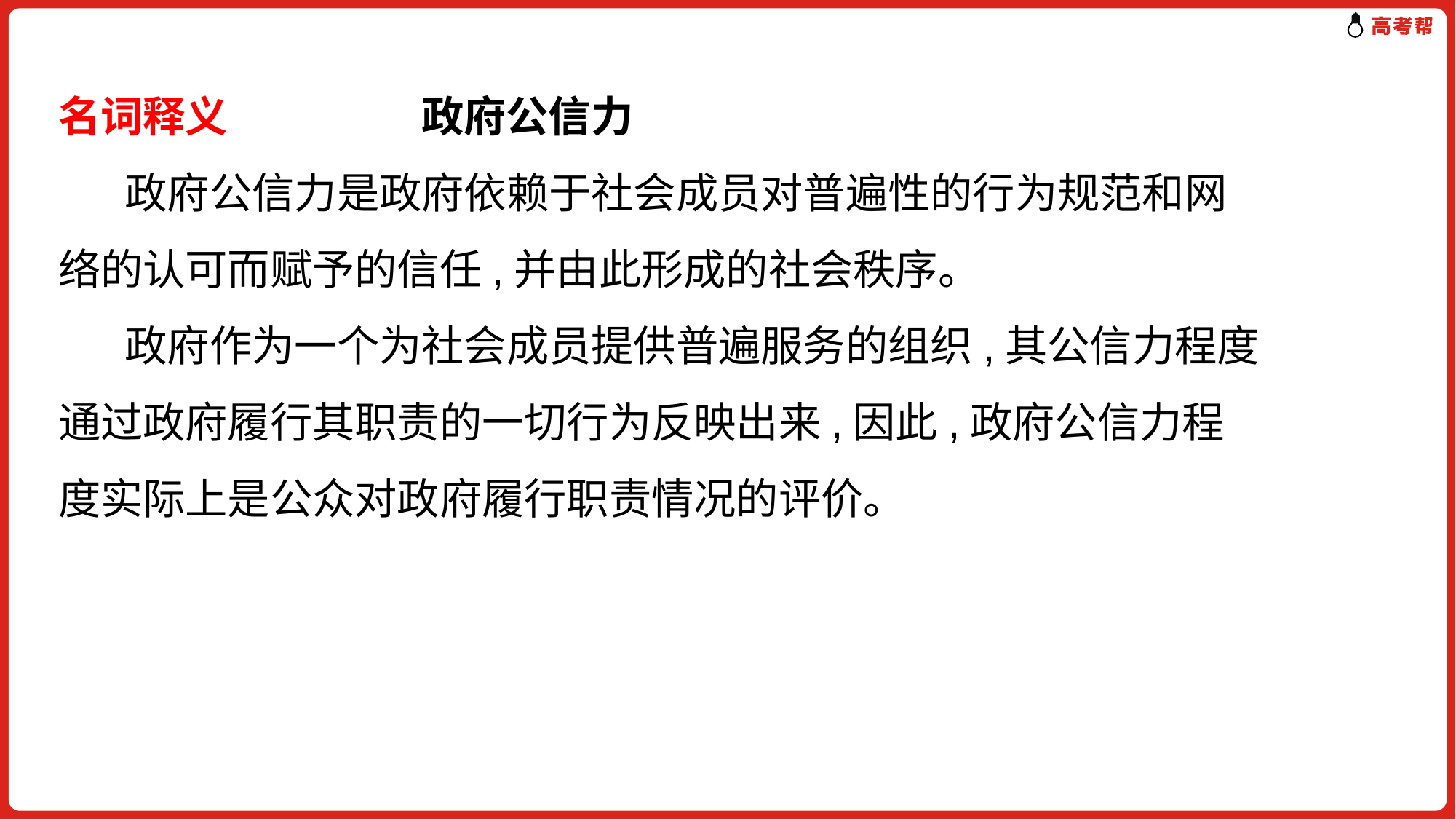

名词释义　                政府公信力
      政府公信力是政府依赖于社会成员对普遍性的行为规范和网络的认可而赋予的信任,并由此形成的社会秩序。
      政府作为一个为社会成员提供普遍服务的组织,其公信力程度通过政府履行其职责的一切行为反映出来,因此,政府公信力程度实际上是公众对政府履行职责情况的评价。